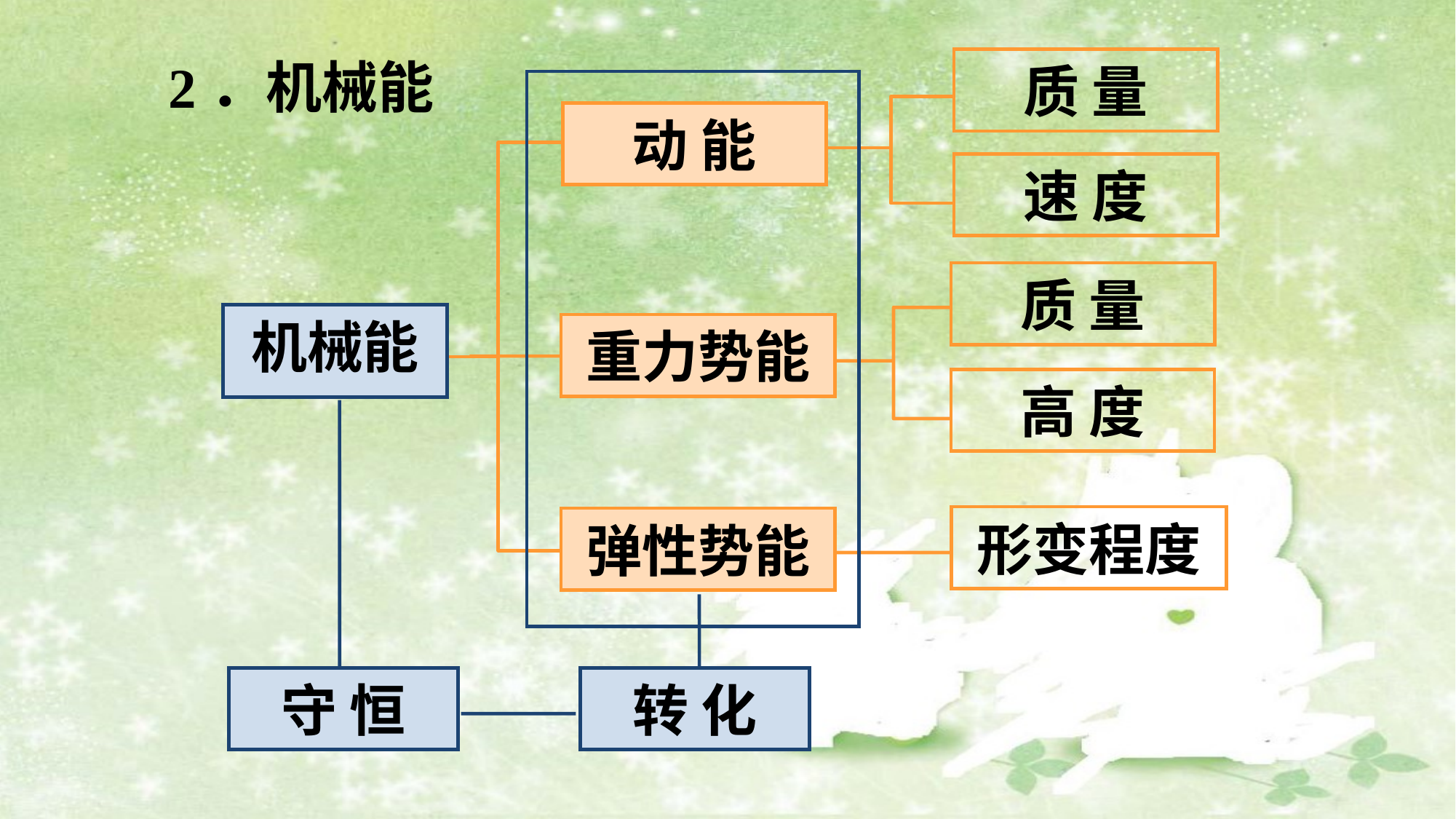

质 量
2．机械能

动 能

速 度
质 量
机械能

重力势能
高 度

形变程度
弹性势能

守 恒
转 化